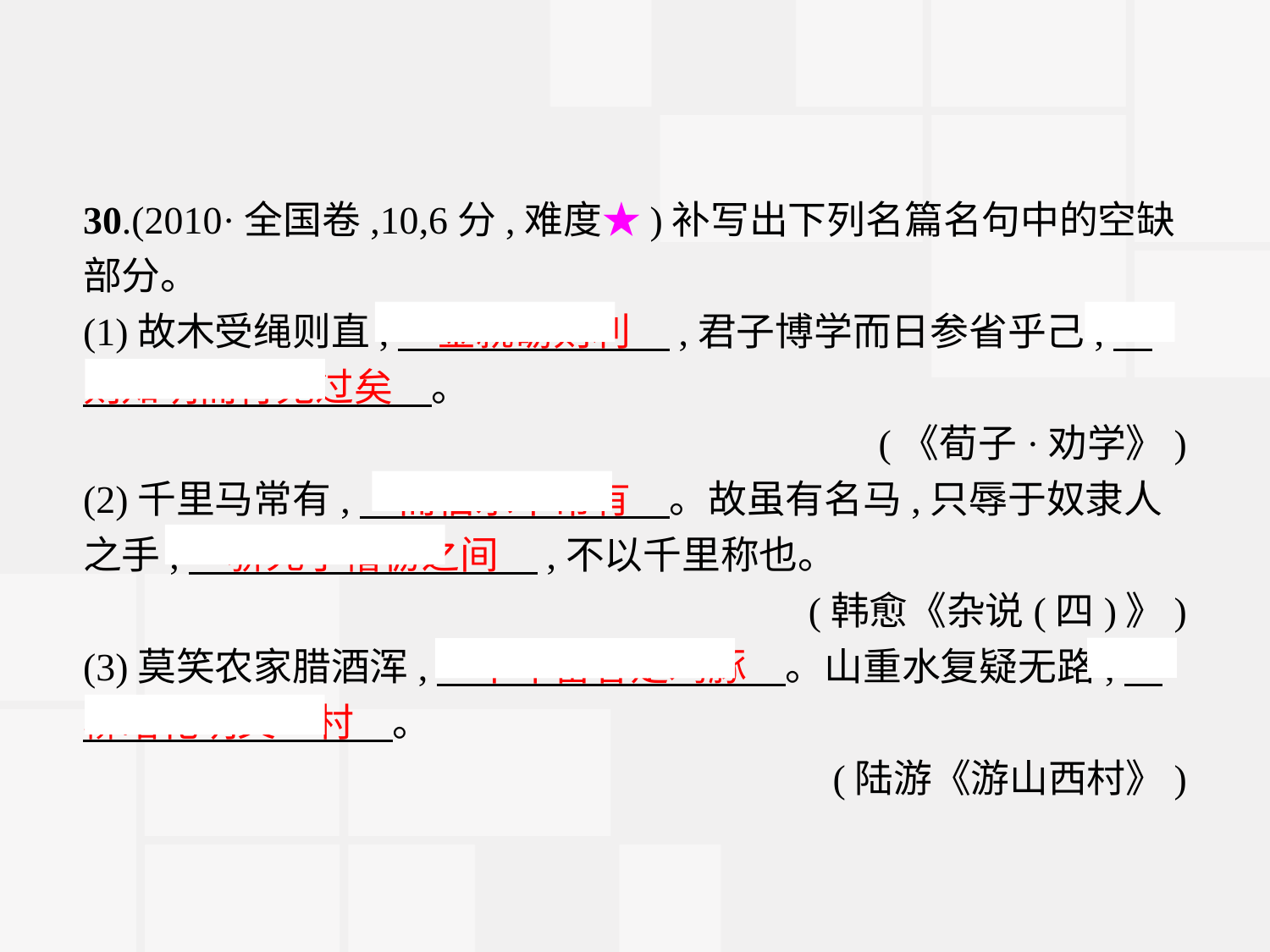

30.(2010·全国卷,10,6分,难度★)补写出下列名篇名句中的空缺部分。
(1)故木受绳则直,　金就砺则利　,君子博学而日参省乎己,　则知明而行无过矣　。
(《荀子·劝学》)
(2)千里马常有,　而伯乐不常有　。故虽有名马,只辱于奴隶人之手,　骈死于槽枥之间　,不以千里称也。
(韩愈《杂说(四)》)
(3)莫笑农家腊酒浑,　丰年留客足鸡豚　。山重水复疑无路,　柳暗花明又一村　。
(陆游《游山西村》)